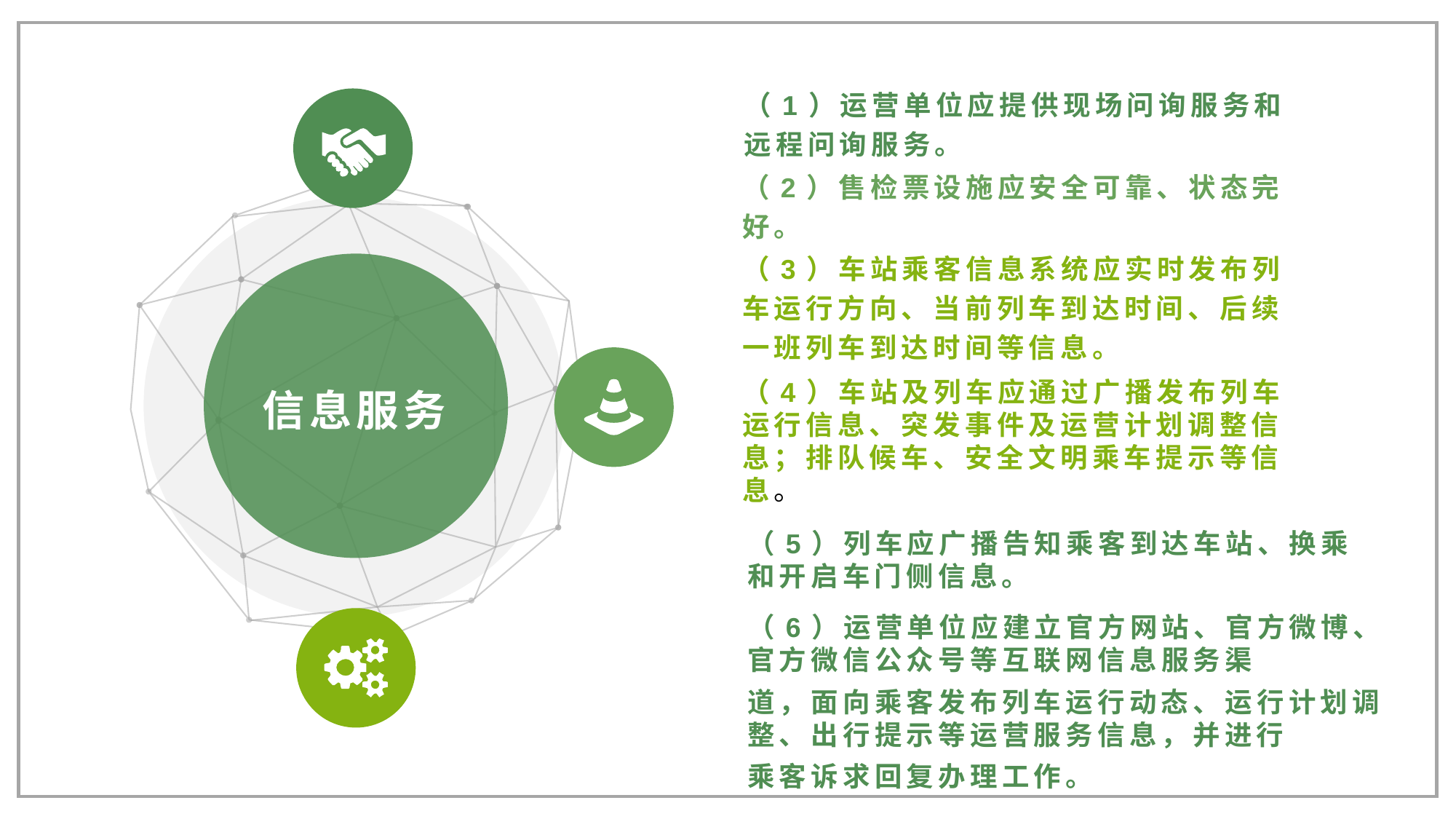

（1）运营单位应提供现场问询服务和远程问询服务。

（2）售检票设施应安全可靠、状态完好。

（3）车站乘客信息系统应实时发布列车运行方向、当前列车到达时间、后续一班列车到达时间等信息。

（4）车站及列车应通过广播发布列车运行信息、突发事件及运营计划调整信息；排队候车、安全文明乘车提示等信息。
信息服务

（5）列车应广播告知乘客到达车站、换乘和开启车门侧信息。
（6）运营单位应建立官方网站、官方微博、官方微信公众号等互联网信息服务渠
道，面向乘客发布列车运行动态、运行计划调整、出行提示等运营服务信息，并进行
乘客诉求回复办理工作。